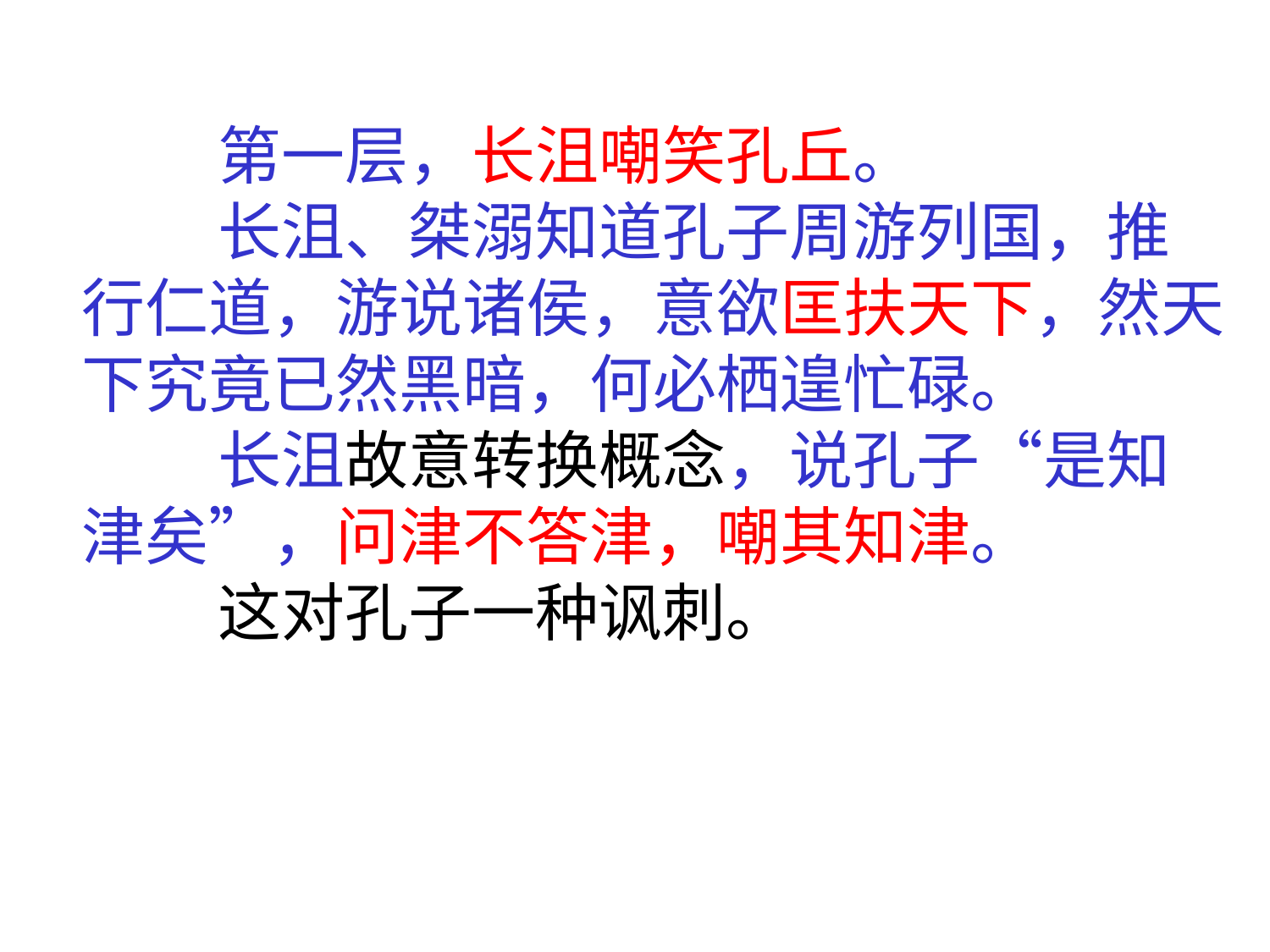

第一层，长沮嘲笑孔丘。
长沮、桀溺知道孔子周游列国，推行仁道，游说诸侯，意欲匡扶天下，然天下究竟已然黑暗，何必栖遑忙碌。
长沮故意转换概念，说孔子“是知津矣”，问津不答津，嘲其知津。
这对孔子一种讽刺。